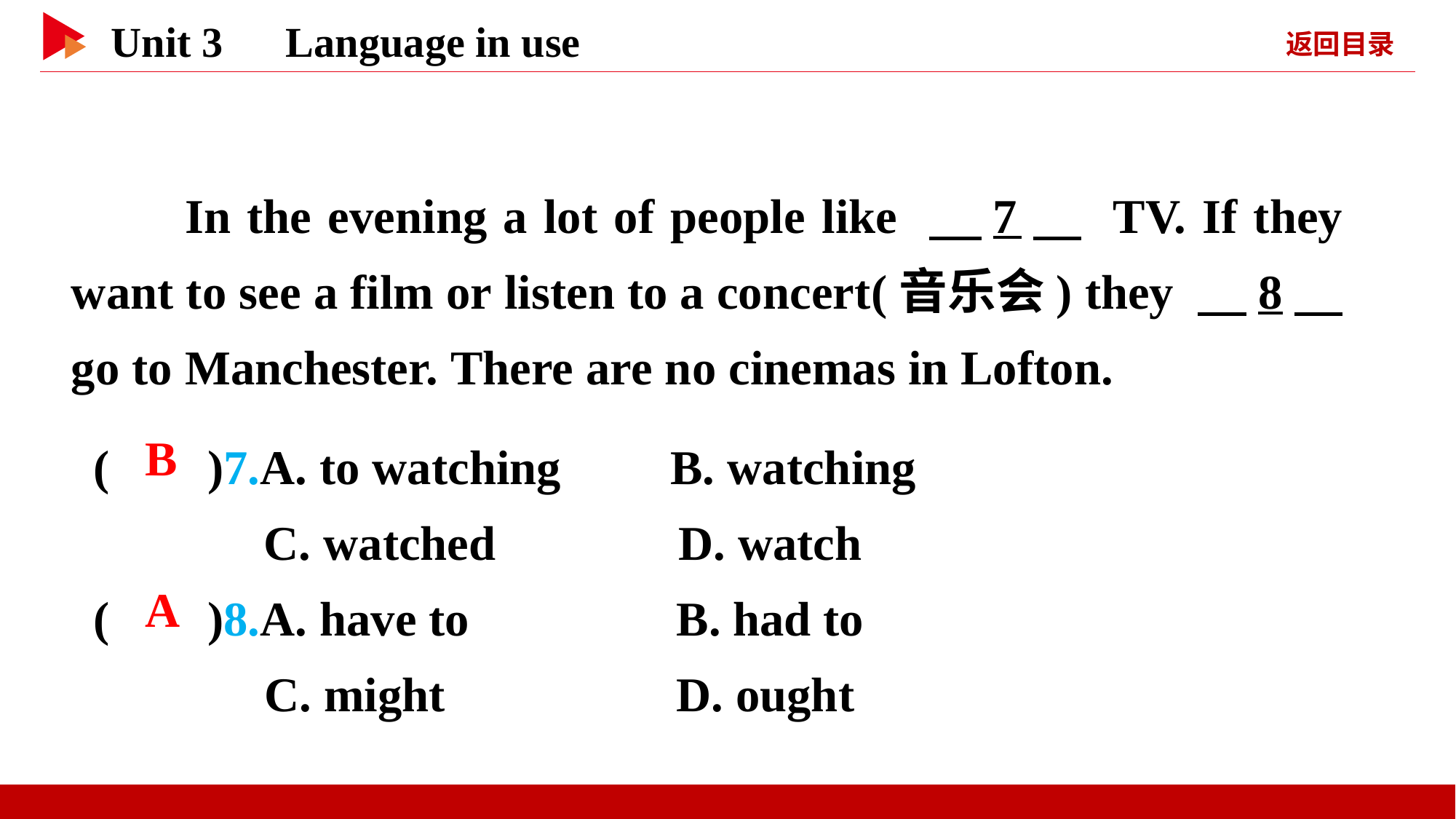

In the evening a lot of people like 　7　 TV. If they want to see a film or listen to a concert(音乐会) they 　8　 go to Manchester. There are no cinemas in Lofton.
(        )7.A. to watching         B. watching
	     C. watched               D. watch
(        )8.A. have to                 B. had to
              C. might                   D. ought
   B
   A